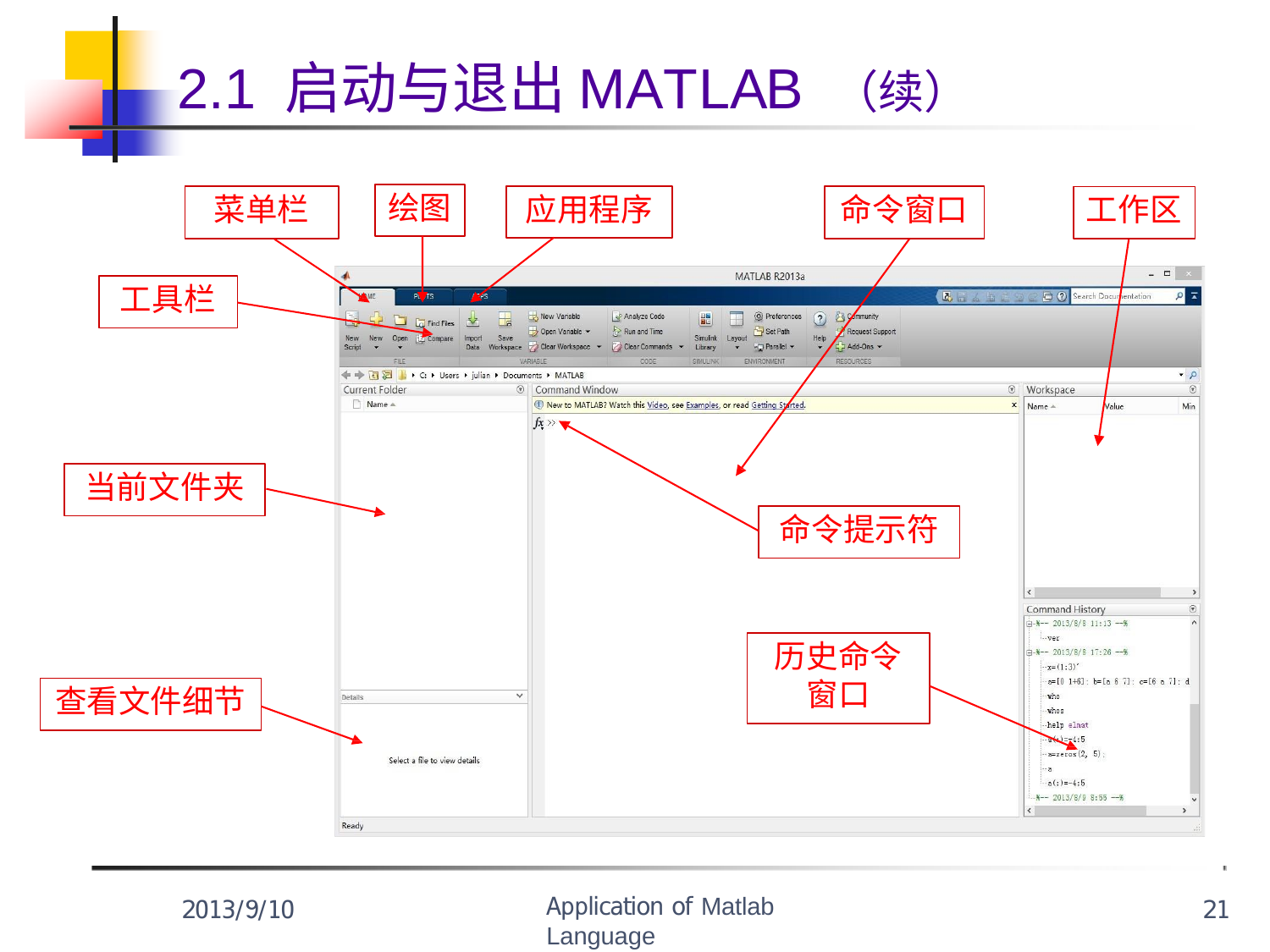

# 2.1 启动与退出MATLAB （续）

绘图
菜单栏
应用程序
命令窗口
工作区

工具栏

当前文件夹

命令提示符

历史命令 窗口

查看文件细节

Application of Matlab Language
2013/9/10
21